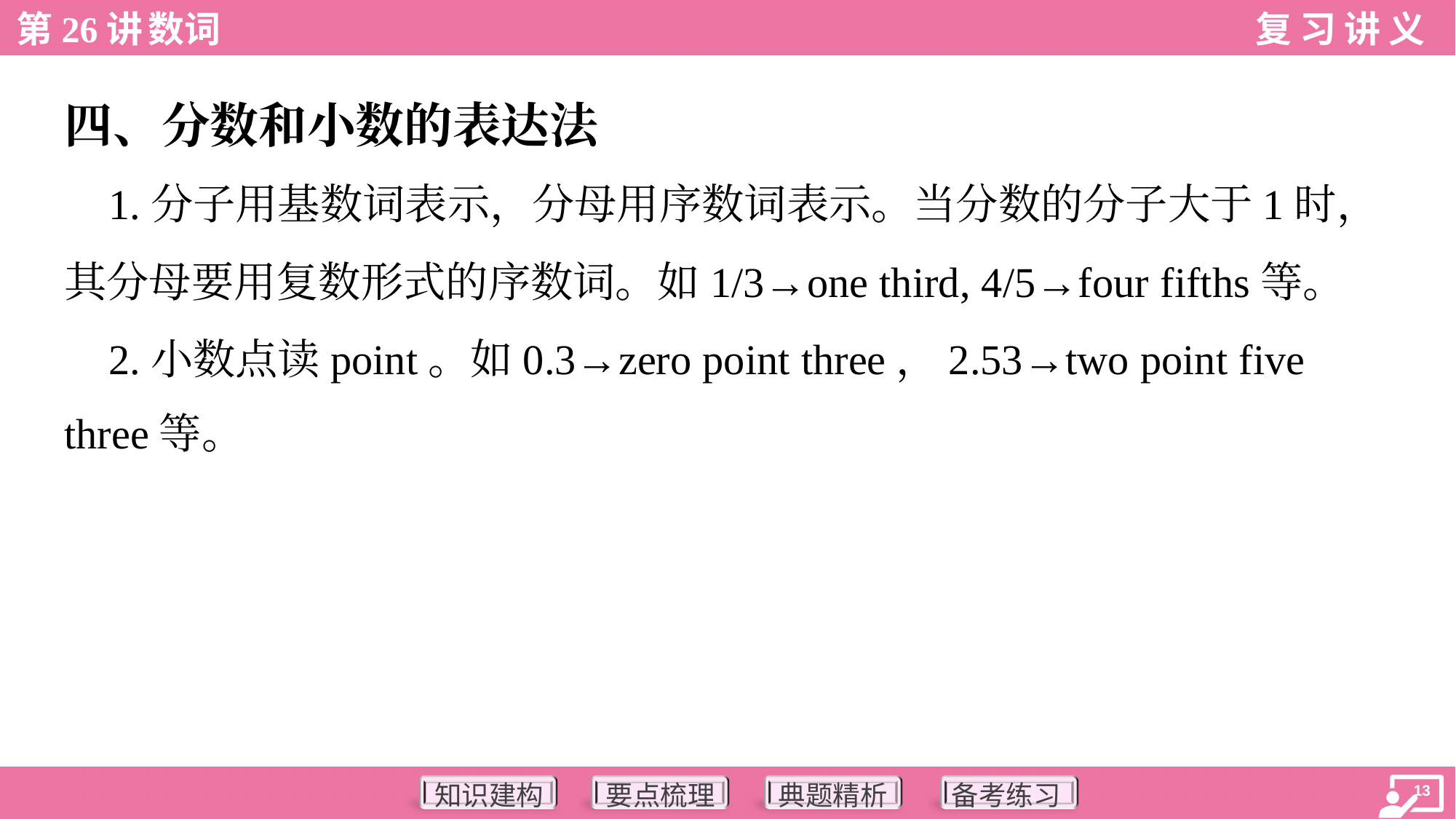

四、分数和小数的表达法
    1.分子用基数词表示，分母用序数词表示。当分数的分子大于1时，
其分母要用复数形式的序数词。如1/3→one third, 4/5→four fifths等。
    2.小数点读point。如0.3→zero point three，2.53→two point five
three等。